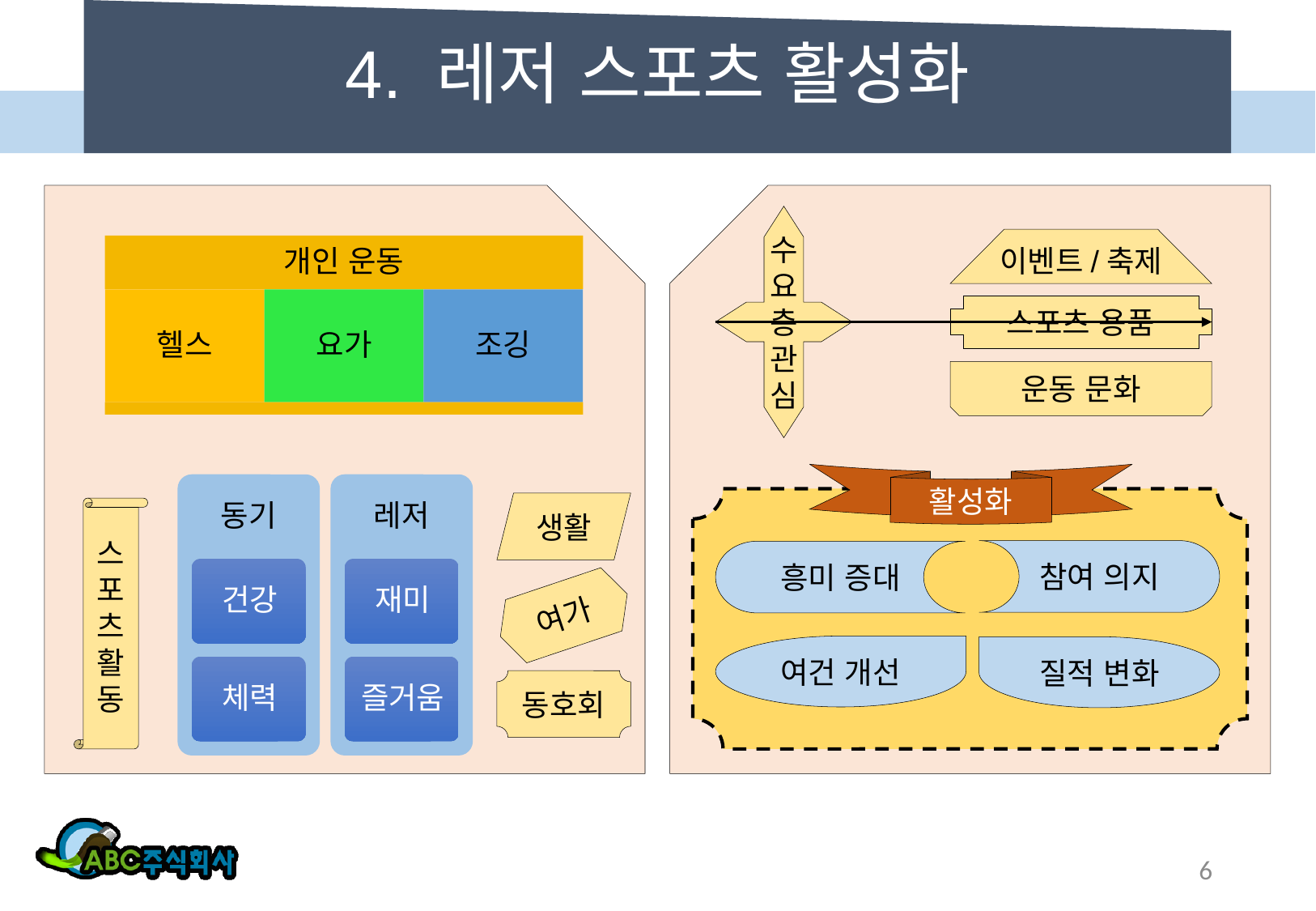

# 4. 레저 스포츠 활성화

수요층관심
이벤트/축제
개인 운동
헬스
요가
조깅
스포츠 용품

운동 문화
활성화
동기
건강
체력
레저
재미
즐거움

생활
스포츠
활동
참여 의지
흥미 증대
여가
여건 개선
질적 변화
동호회
6